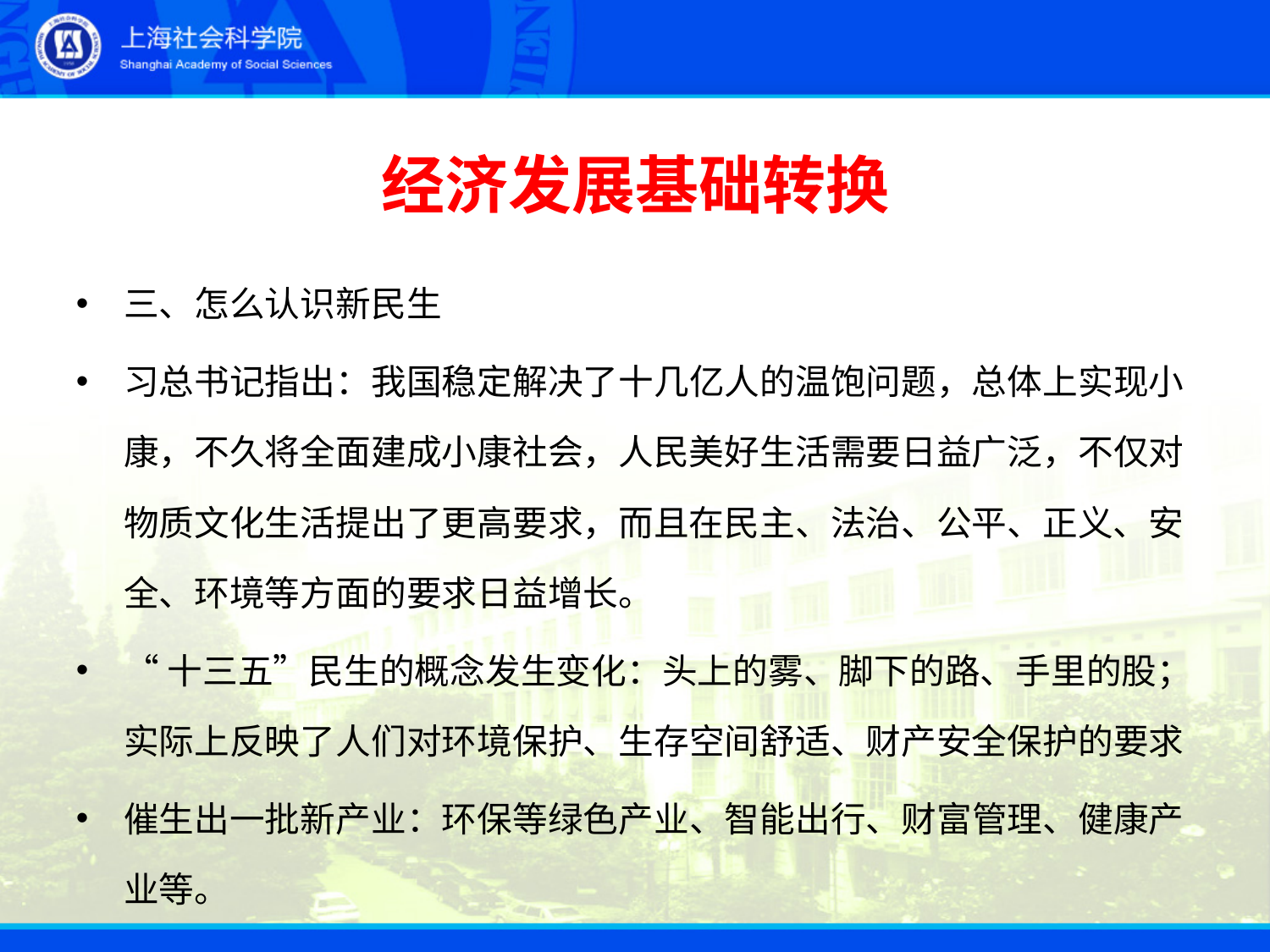

# 经济发展基础转换
三、怎么认识新民生
习总书记指出：我国稳定解决了十几亿人的温饱问题，总体上实现小康，不久将全面建成小康社会，人民美好生活需要日益广泛，不仅对物质文化生活提出了更高要求，而且在民主、法治、公平、正义、安全、环境等方面的要求日益增长。
“十三五”民生的概念发生变化：头上的雾、脚下的路、手里的股；实际上反映了人们对环境保护、生存空间舒适、财产安全保护的要求
催生出一批新产业：环保等绿色产业、智能出行、财富管理、健康产业等。